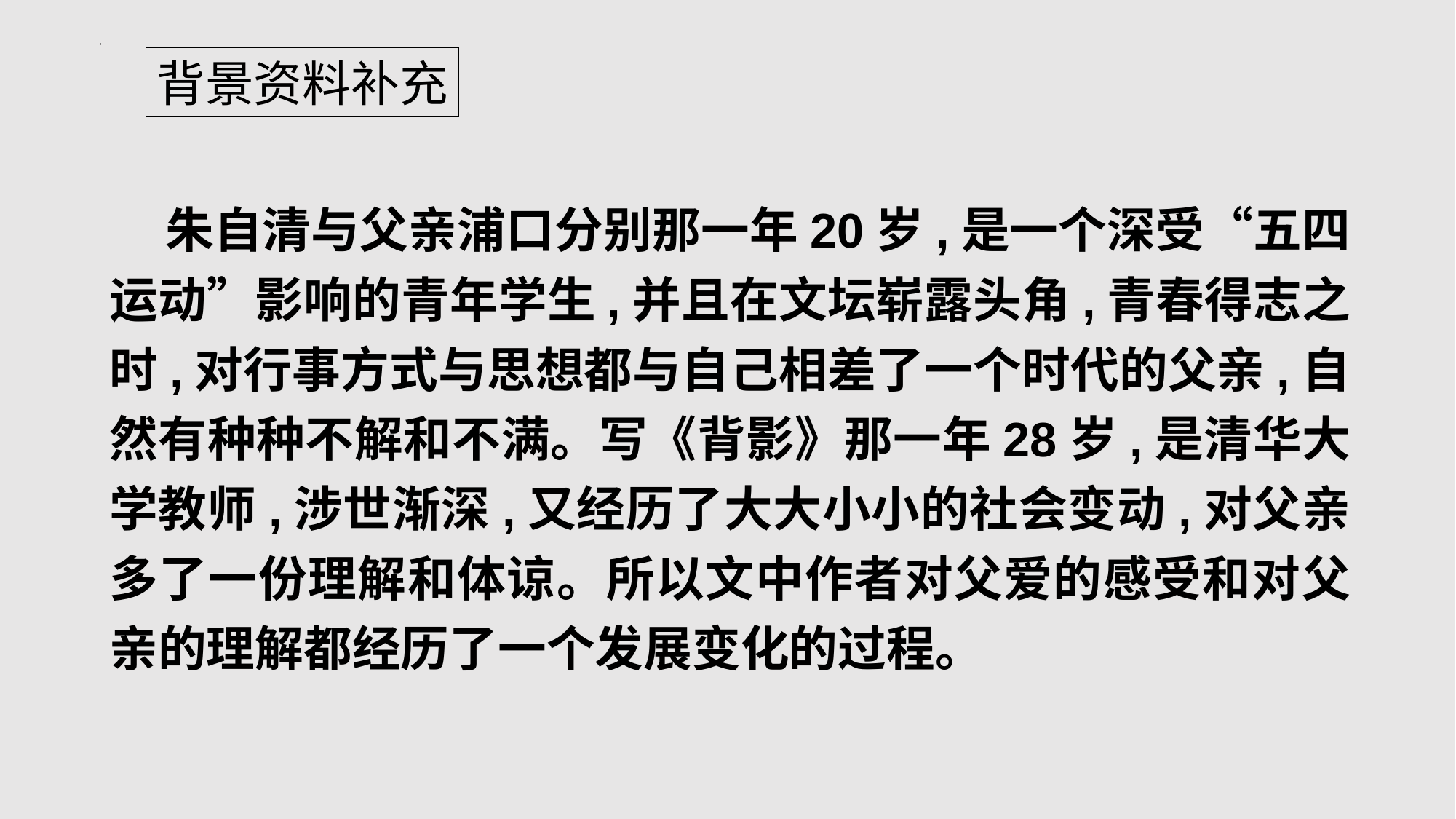

背景资料补充
    朱自清与父亲浦口分别那一年20岁,是一个深受“五四运动”影响的青年学生,并且在文坛崭露头角,青春得志之时,对行事方式与思想都与自己相差了一个时代的父亲,自然有种种不解和不满。写《背影》那一年28岁,是清华大学教师,涉世渐深,又经历了大大小小的社会变动,对父亲多了一份理解和体谅。所以文中作者对父爱的感受和对父亲的理解都经历了一个发展变化的过程。